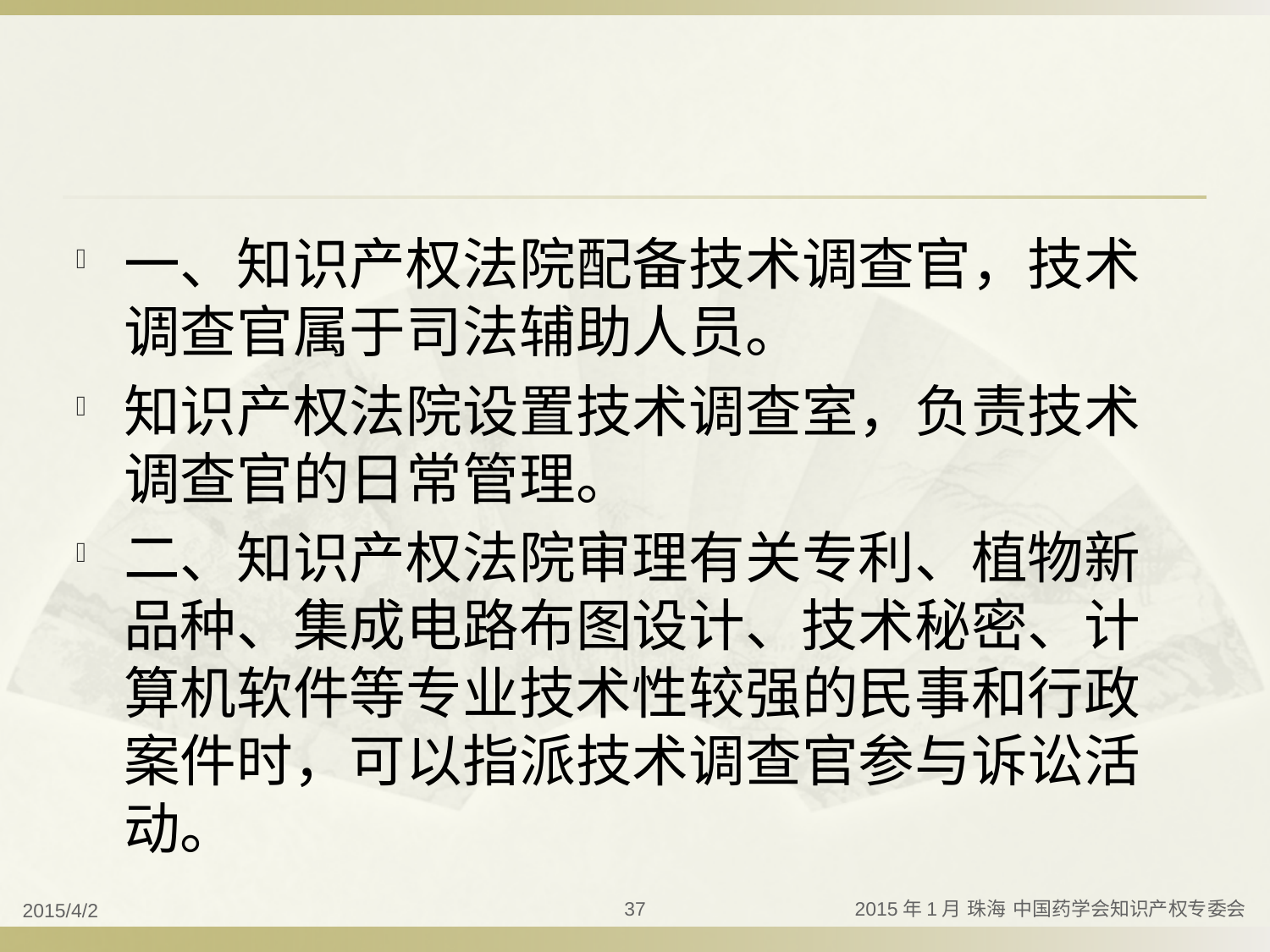

#
一、知识产权法院配备技术调查官，技术调查官属于司法辅助人员。
知识产权法院设置技术调查室，负责技术调查官的日常管理。
二、知识产权法院审理有关专利、植物新品种、集成电路布图设计、技术秘密、计算机软件等专业技术性较强的民事和行政案件时，可以指派技术调查官参与诉讼活动。

2015/4/2
37
2015年1月 珠海 中国药学会知识产权专委会